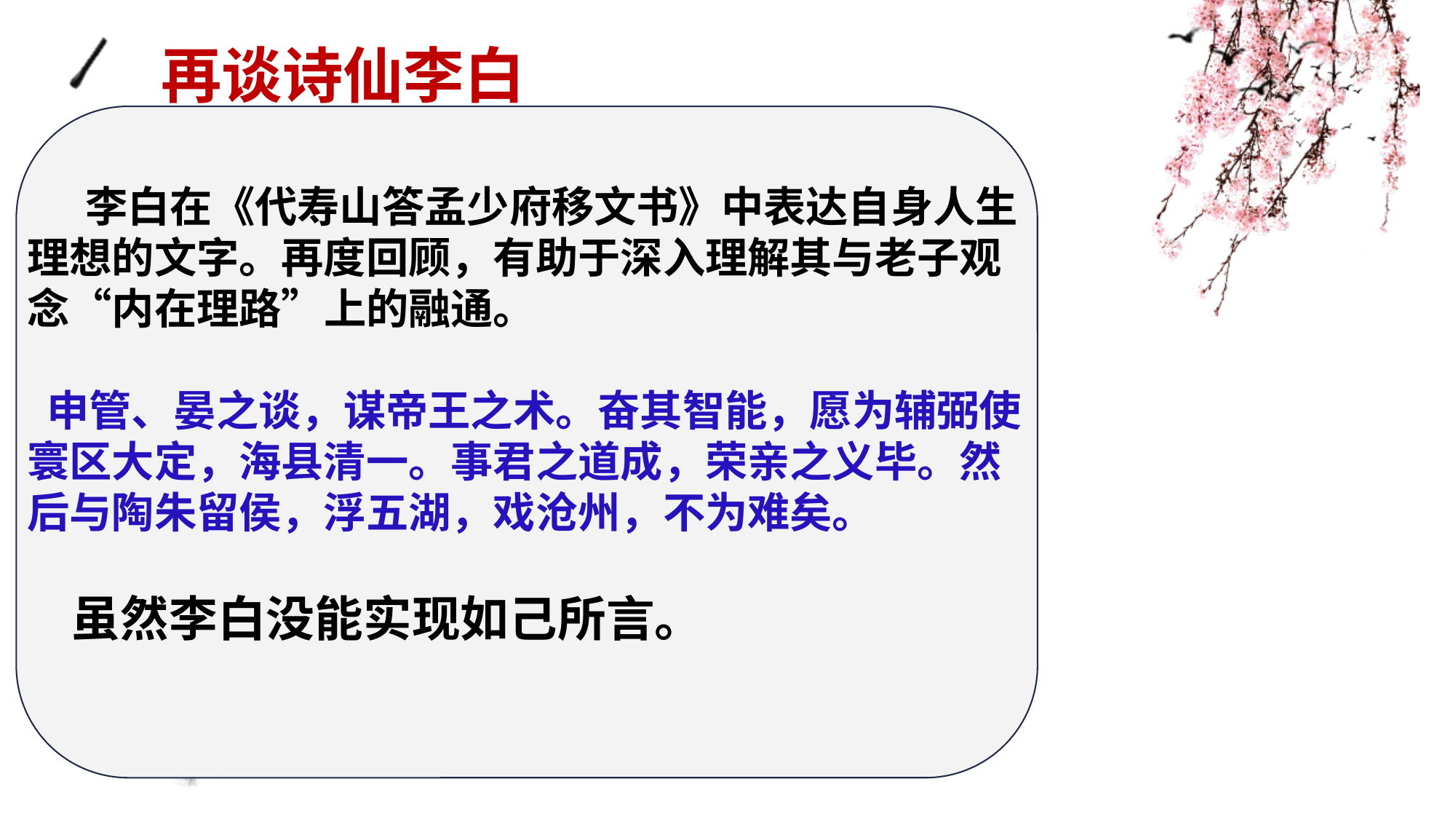

再谈诗仙李白

     李白在《代寿山答孟少府移文书》中表达自身人生理想的文字。再度回顾，有助于深入理解其与老子观念“内在理路”上的融通。

 申管、晏之谈，谋帝王之术。奋其智能，愿为辅弼使寰区大定，海县清一。事君之道成，荣亲之义毕。然后与陶朱留侯，浮五湖，戏沧州，不为难矣。

   虽然李白没能实现如己所言。